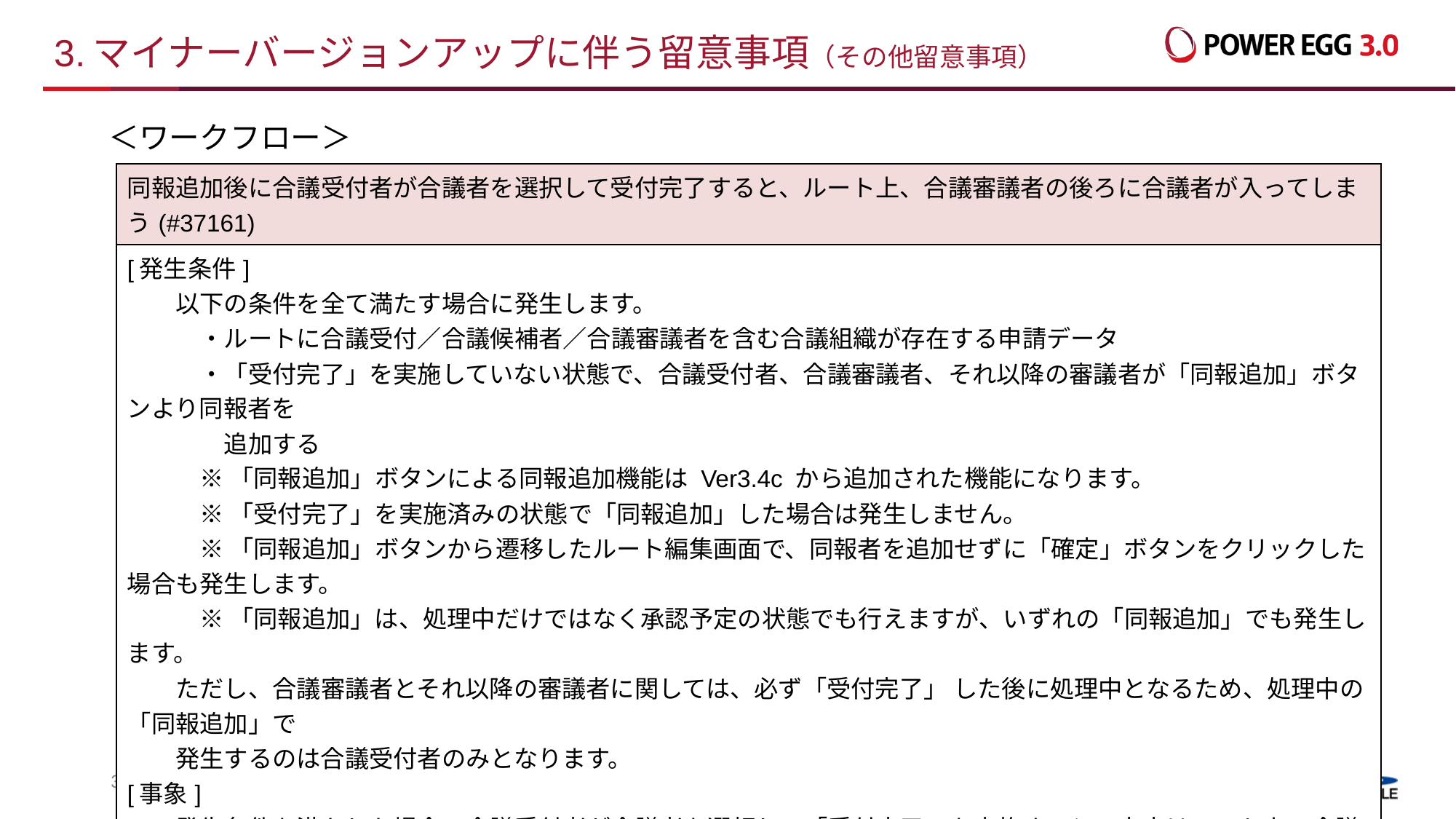

# 3.マイナーバージョンアップに伴う留意事項（その他留意事項）
＜ワークフロー＞
| 同報追加後に合議受付者が合議者を選択して受付完了すると、ルート上、合議審議者の後ろに合議者が入ってしまう(#37161) |
| --- |
| [発生条件] 　　以下の条件を全て満たす場合に発生します。 　　　・ルートに合議受付／合議候補者／合議審議者を含む合議組織が存在する申請データ 　　　・「受付完了」を実施していない状態で、合議受付者、合議審議者、それ以降の審議者が「同報追加」ボタンより同報者を 　　　　追加する 　　　※ 「同報追加」ボタンによる同報追加機能は Ver3.4c から追加された機能になります。 　　　※ 「受付完了」を実施済みの状態で「同報追加」した場合は発生しません。 　　　※ 「同報追加」ボタンから遷移したルート編集画面で、同報者を追加せずに「確定」ボタンをクリックした場合も発生します。 　　　※ 「同報追加」は、処理中だけではなく承認予定の状態でも行えますが、いずれの「同報追加」でも発生します。 　　ただし、合議審議者とそれ以降の審議者に関しては、必ず「受付完了」 した後に処理中となるため、処理中の「同報追加」で 　　発生するのは合議受付者のみとなります。 [事象] 　　発生条件を満たした場合、合議受付者が合議者を選択して「受付完了」を実施すると、本来はルート上の合議審議者の前に 　　合議者が入るところ、合議審議者の後に合議者が入ってしまいます。 　　本事象が発生した場合、合議者には承認依頼が届き、審議処理を行えますが、合議審議者やその後の審議者等には承認 　　依頼が届かず、承認予定のまま残り続け、フローが完了しません。 [修正内容] 　　合議審議者の前に合議者が入り、正常にフローするように修正しました。 |
34
All Rights Reserved Copyright© D-CIRCLE,INC.